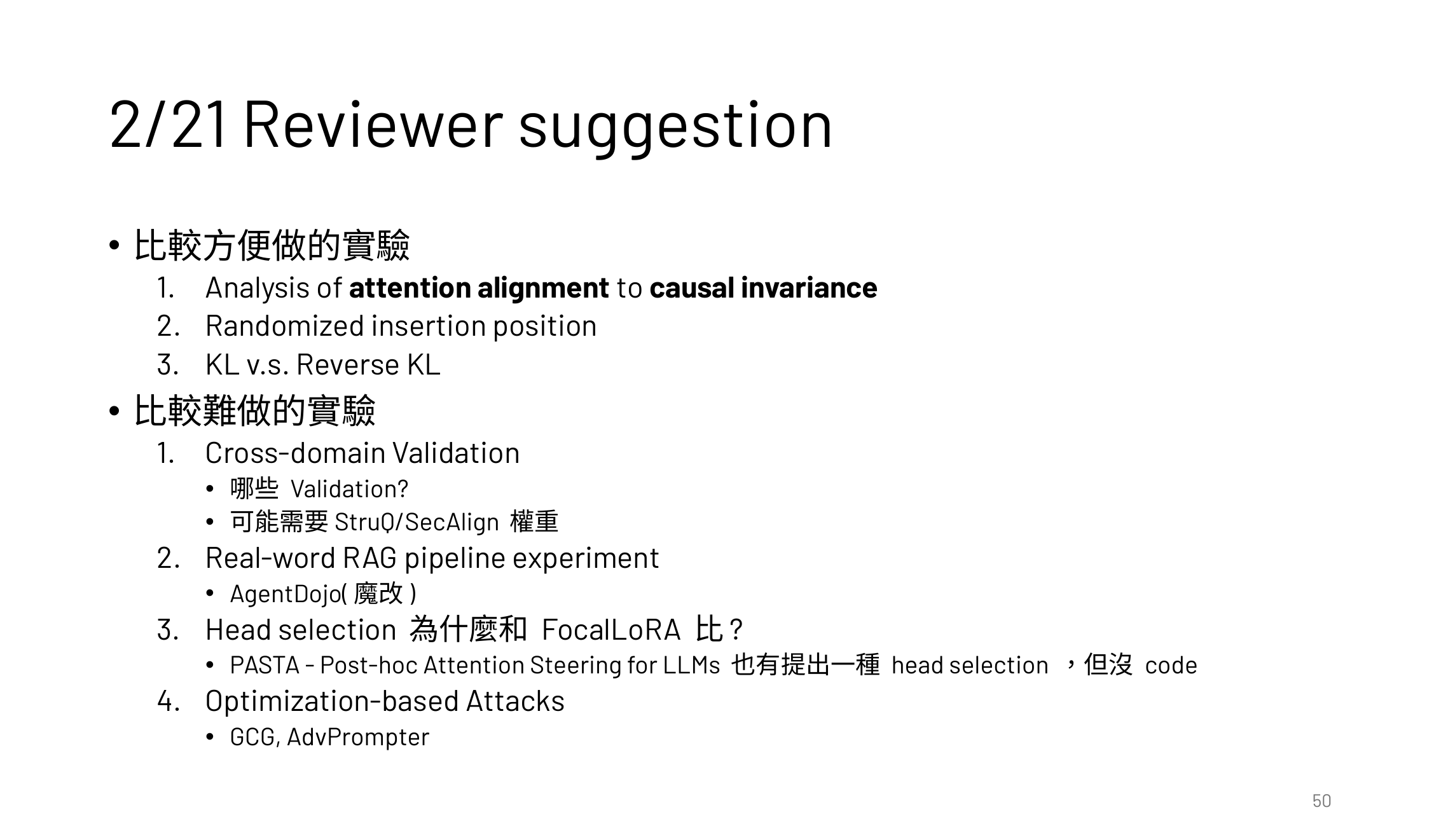

# 2/21 Reviewer suggestion
比較方便做的實驗
Analysis of attention alignment to causal invariance
Randomized insertion position
KL v.s. Reverse KL
比較難做的實驗
Cross-domain Validation
哪些 Validation?
可能需要StruQ/SecAlign 權重
Real-word RAG pipeline experiment
AgentDojo(魔改)
Head selection 為什麼和 FocalLoRA 比?
PASTA - Post-hoc Attention Steering for LLMs 也有提出一種 head selection ，但沒 code
Optimization-based Attacks
GCG, AdvPrompter

50